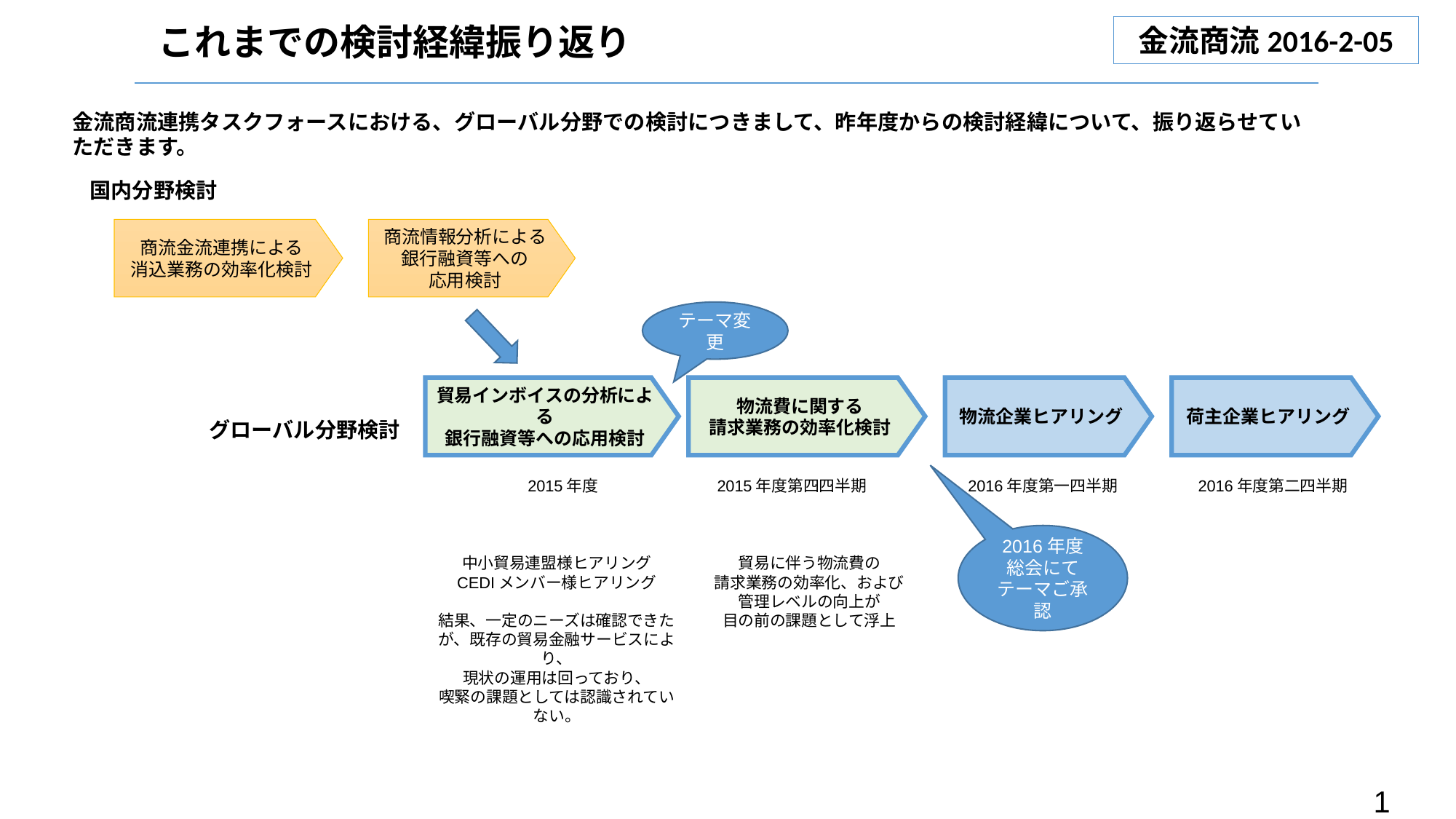

これまでの検討経緯振り返り
金流商流2016-2-05
金流商流連携タスクフォースにおける、グローバル分野での検討につきまして、昨年度からの検討経緯について、振り返らせていただきます。
国内分野検討
商流情報分析による
銀行融資等への
応用検討
商流金流連携による
消込業務の効率化検討
テーマ変更

貿易インボイスの分析による
銀行融資等への応用検討
物流費に関する
請求業務の効率化検討
物流企業ヒアリング
荷主企業ヒアリング
グローバル分野検討
2015年度
2015年度第四四半期
2016年度第一四半期
2016年度第二四半期
2016年度総会にて
テーマご承認
中小貿易連盟様ヒアリング
CEDIメンバー様ヒアリング

結果、一定のニーズは確認できたが、既存の貿易金融サービスにより、
現状の運用は回っており、
喫緊の課題としては認識されていない。
貿易に伴う物流費の
請求業務の効率化、および
管理レベルの向上が
目の前の課題として浮上